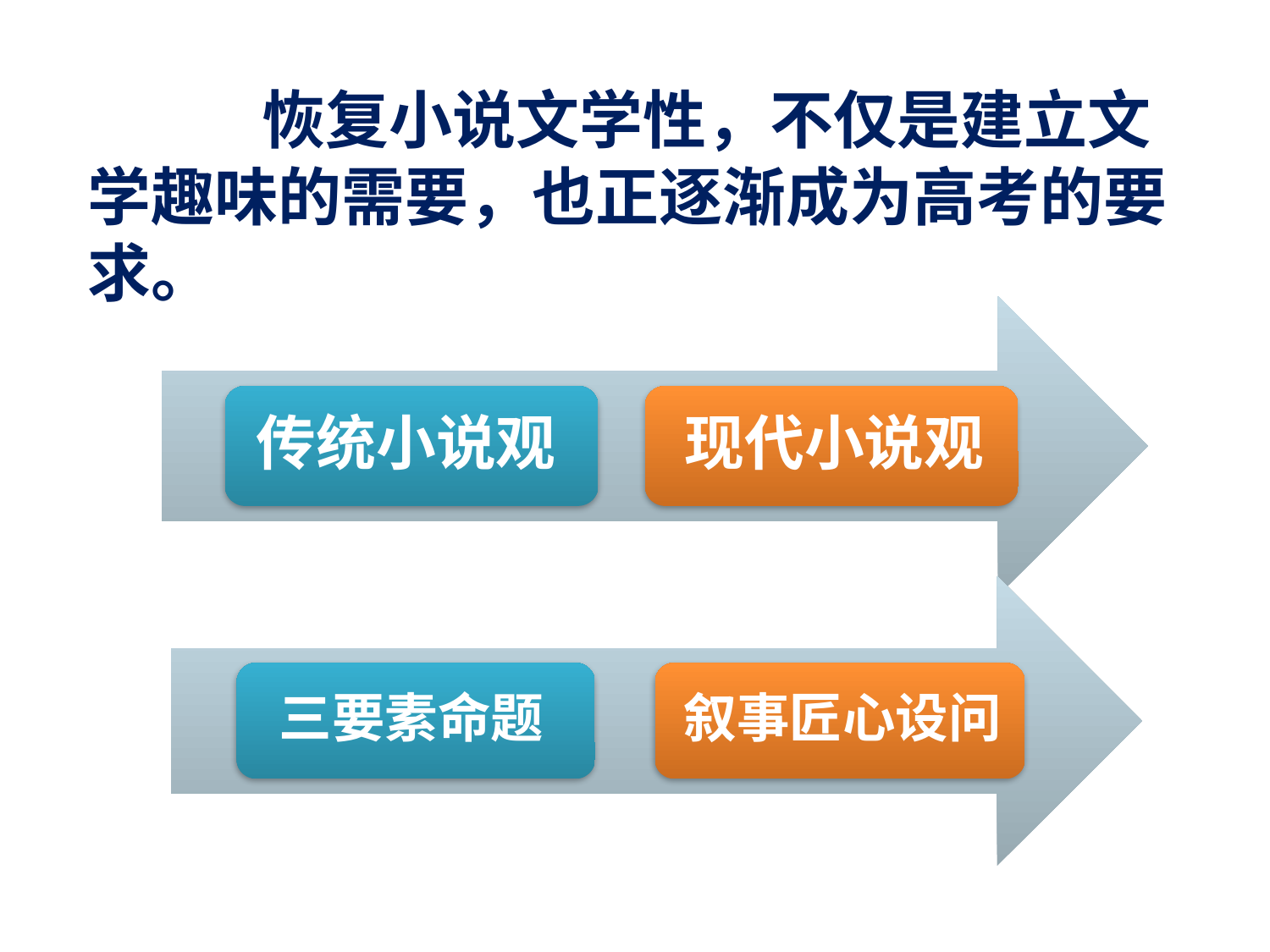

# 恢复小说文学性，不仅是建立文学趣味的需要，也正逐渐成为高考的要求。

传统小说观
现代小说观

三要素命题
叙事匠心设问